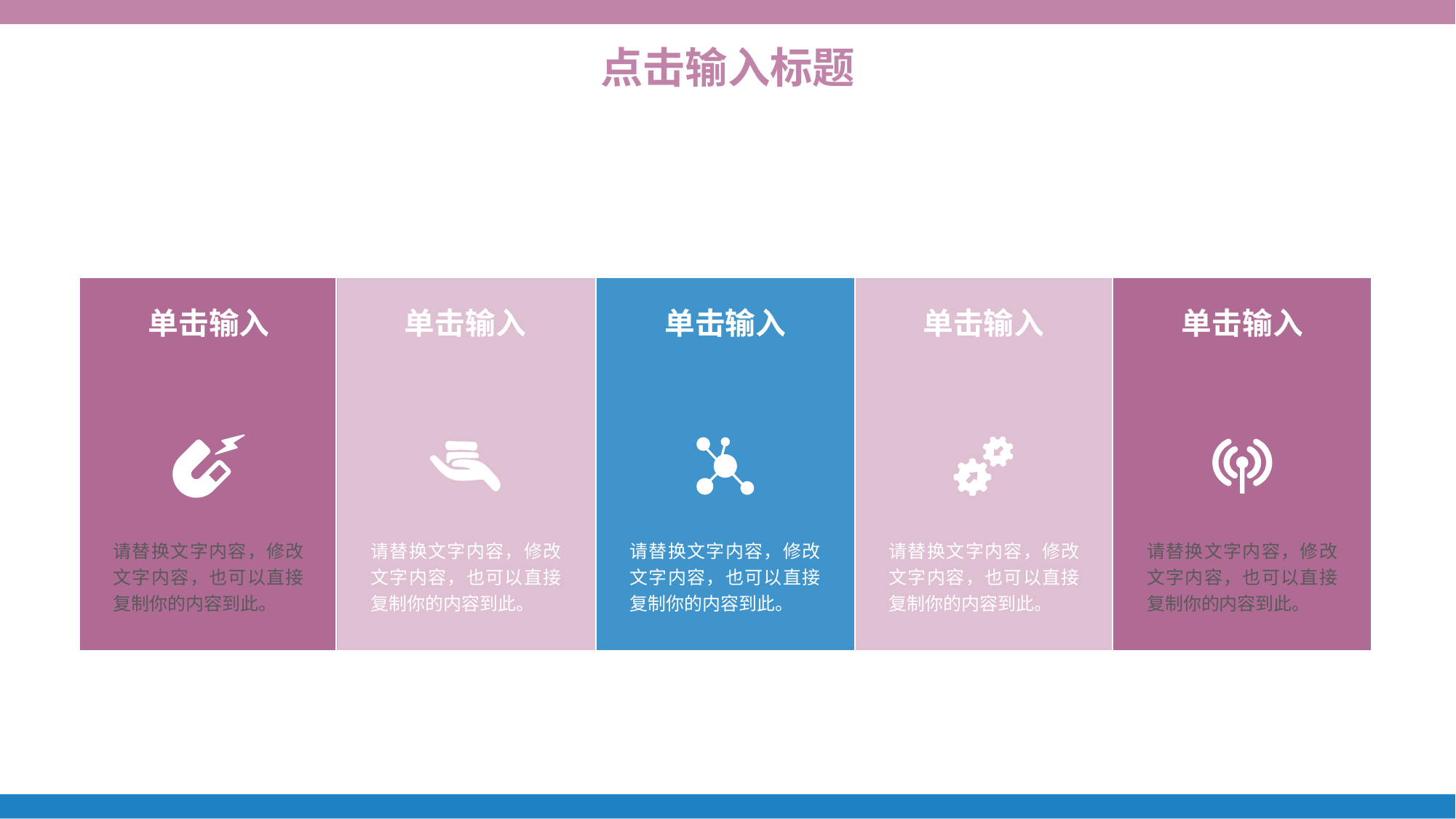

点击输入标题

单击输入

请替换文字内容，修改文字内容，也可以直接复制你的内容到此。

单击输入

请替换文字内容，修改文字内容，也可以直接复制你的内容到此。

单击输入

请替换文字内容，修改文字内容，也可以直接复制你的内容到此。

单击输入

请替换文字内容，修改文字内容，也可以直接复制你的内容到此。

单击输入

请替换文字内容，修改文字内容，也可以直接复制你的内容到此。